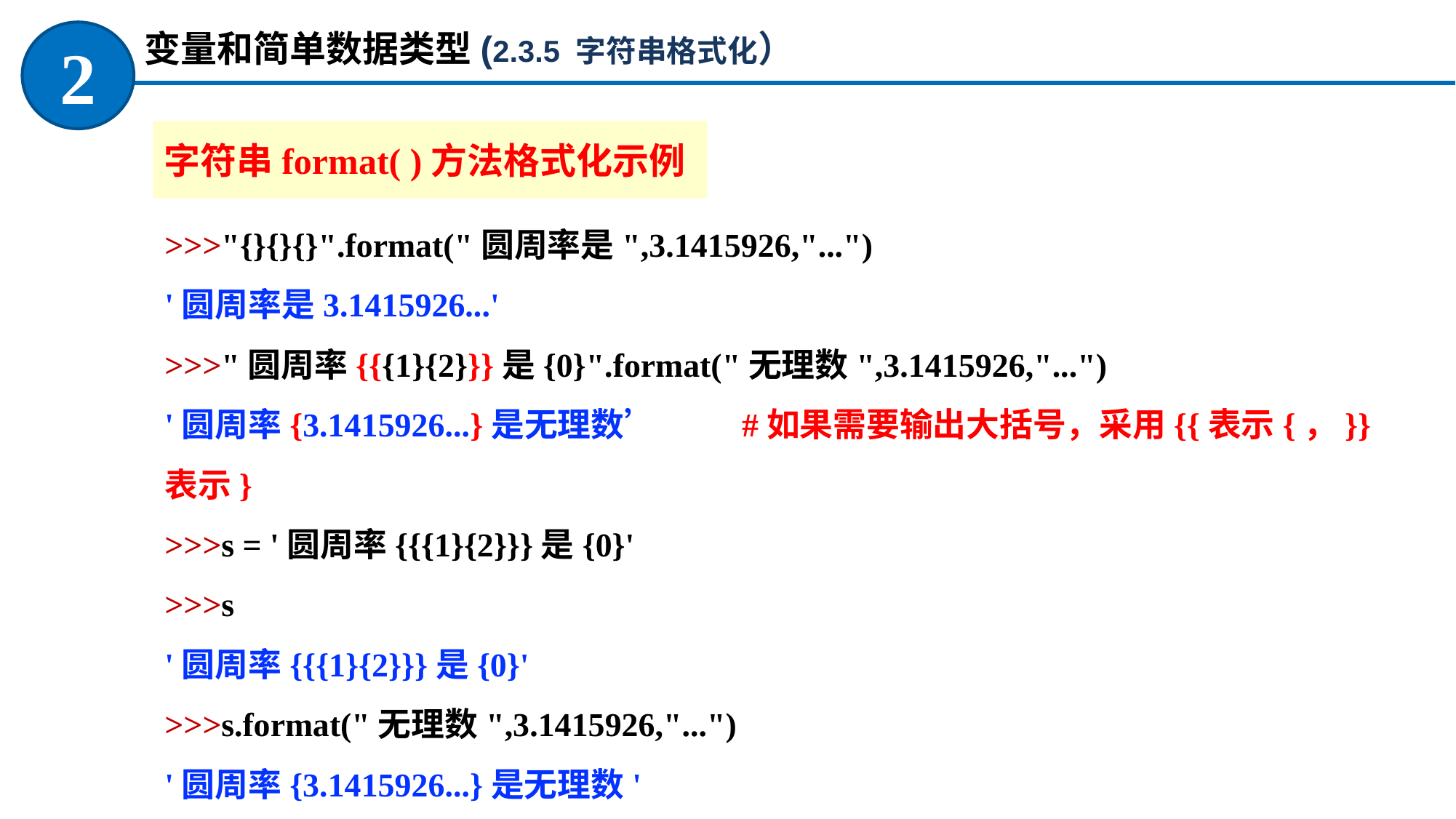

变量和简单数据类型(2.3.5 字符串格式化）
2
字符串format( )方法格式化示例
>>>"{}{}{}".format("圆周率是",3.1415926,"...")
'圆周率是3.1415926...'
>>>"圆周率{{{1}{2}}}是{0}".format("无理数",3.1415926,"...")
'圆周率{3.1415926...}是无理数’          #如果需要输出大括号，采用{{表示{，}}表示}
>>>s = '圆周率{{{1}{2}}}是{0}'
>>>s
'圆周率{{{1}{2}}}是{0}'
>>>s.format("无理数",3.1415926,"...")
'圆周率{3.1415926...}是无理数'